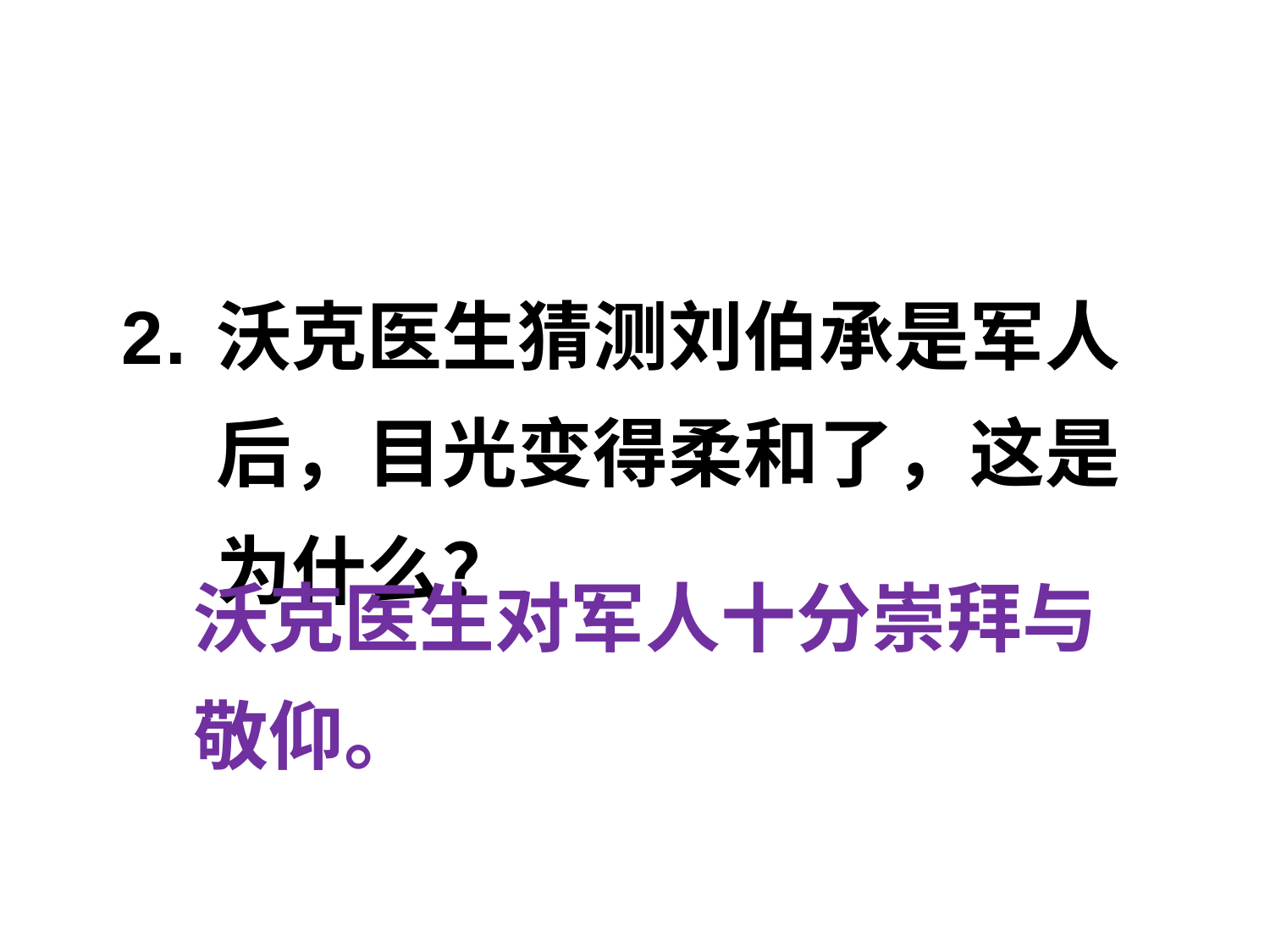

沃克医生猜测刘伯承是军人后，目光变得柔和了，这是为什么？
沃克医生对军人十分崇拜与敬仰。